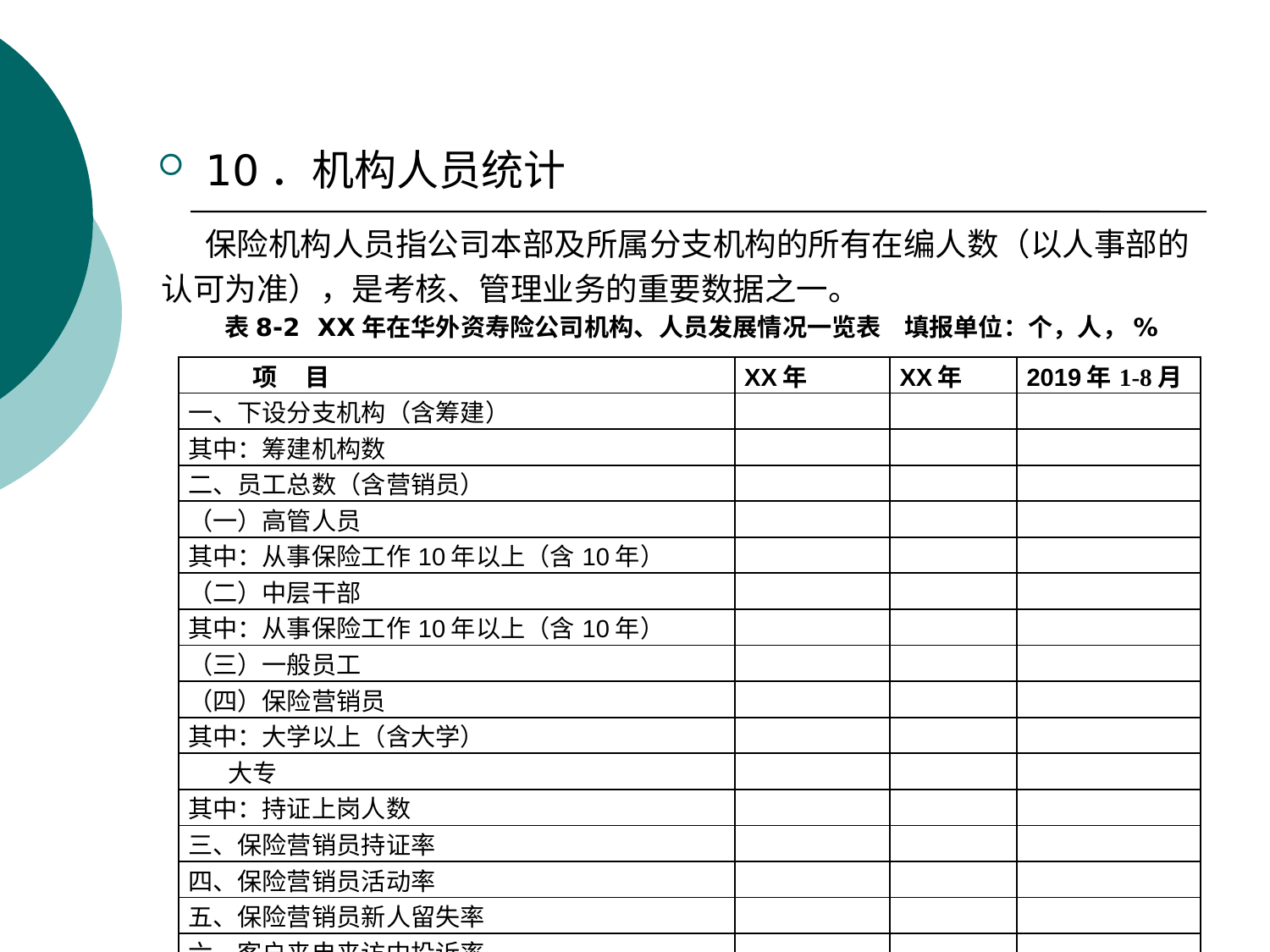

# 10．机构人员统计
     保险机构人员指公司本部及所属分支机构的所有在编人数（以人事部的
认可为准），是考核、管理业务的重要数据之一。
表8-2  XX年在华外资寿险公司机构、人员发展情况一览表    填报单位：个，人，%
| 项 目 | XX年 | XX年 | 2019年1-8月 |
| --- | --- | --- | --- |
| 一、下设分支机构（含筹建） |  |  |  |
| 其中：筹建机构数 |  |  |  |
| 二、员工总数（含营销员） |  |  |  |
| （一）高管人员 |  |  |  |
| 其中：从事保险工作10年以上（含10年） |  |  |  |
| （二）中层干部 |  |  |  |
| 其中：从事保险工作10年以上（含10年） |  |  |  |
| （三）一般员工 |  |  |  |
| （四）保险营销员 |  |  |  |
| 其中：大学以上（含大学） |  |  |  |
| 大专 |  |  |  |
| 其中：持证上岗人数 |  |  |  |
| 三、保险营销员持证率 |  |  |  |
| 四、保险营销员活动率 |  |  |  |
| 五、保险营销员新人留失率 |  |  |  |
| 六、客户来电来访中投诉率 |  |  |  |
| 七、客户电话回访满意率 |  |  |  |
| 八、保险营销员人均产能（元） |  |  |  |